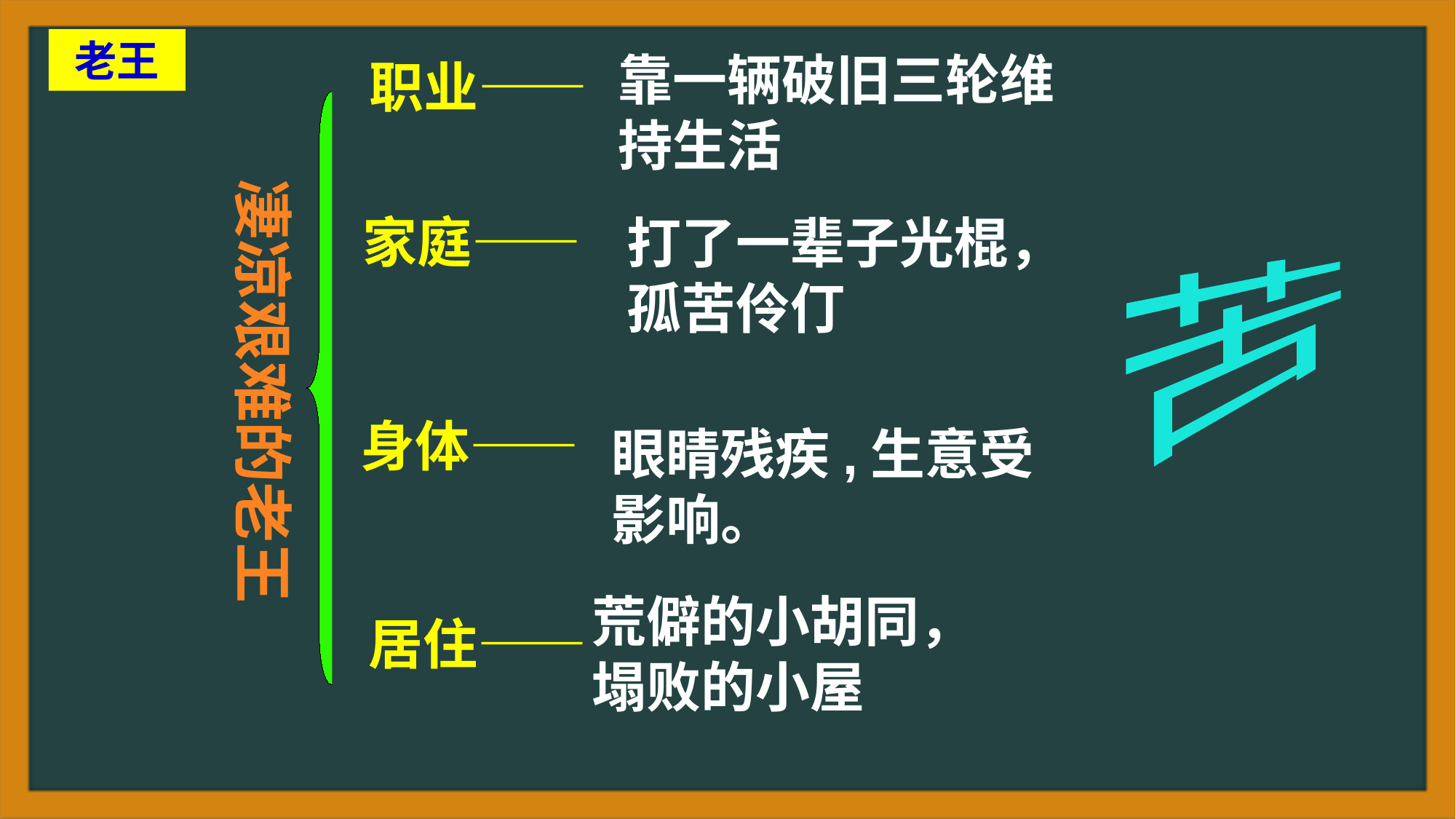

老王
靠一辆破旧三轮维持生活
职业——

凄凉艰难的老王
家庭——
打了一辈子光棍，孤苦伶仃
苦
身体——
眼睛残疾,生意受影响。
荒僻的小胡同，塌败的小屋
居住——